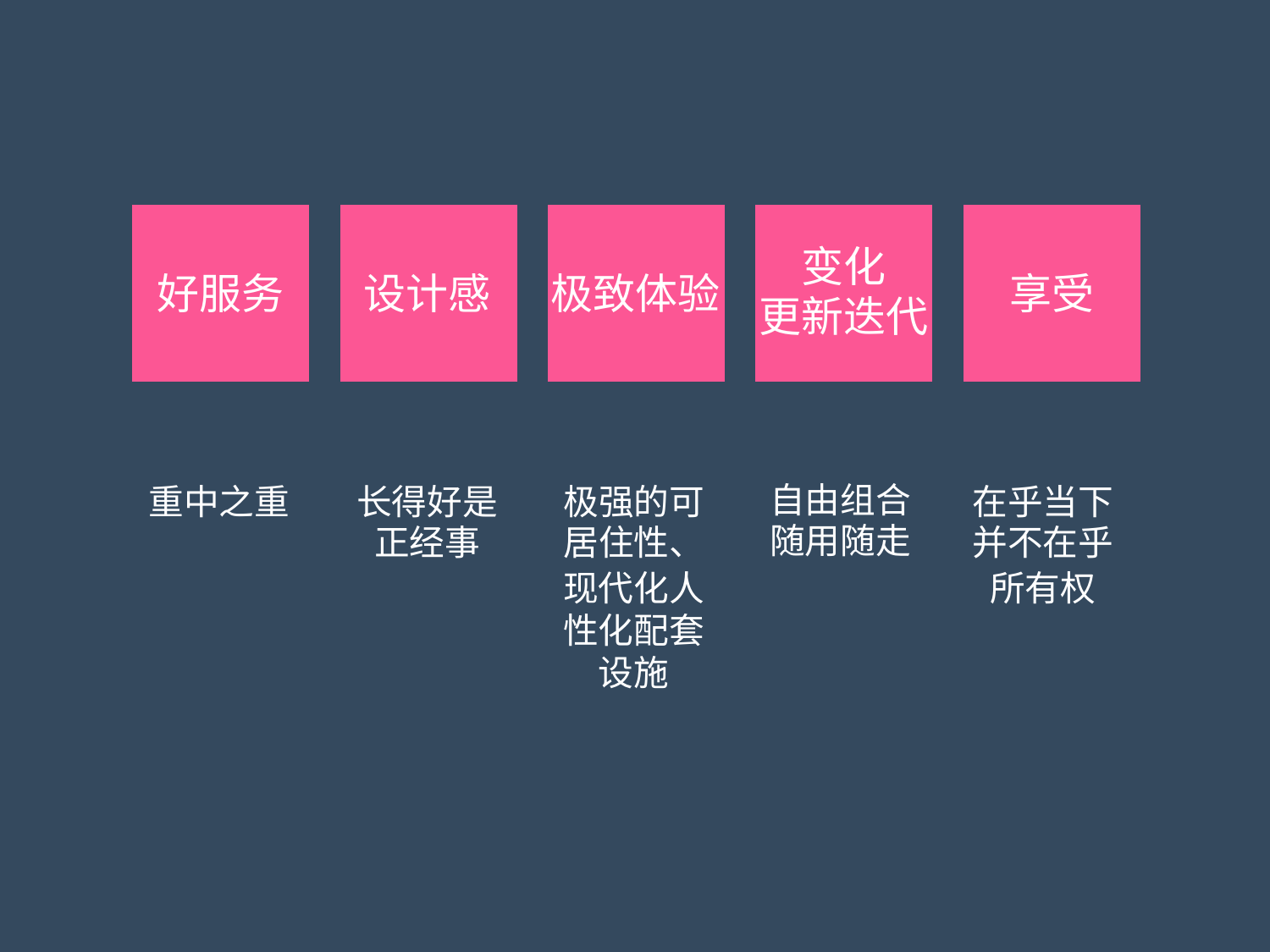

变化
更新迭代

	自由组合
	随用随走
	好服务

重中之重
	设计感

长得好是
		正经事
极致体验

	极强的可
	居住性、
	享受

在乎当下
并不在乎
现代化人
性化配套
	设施
所有权